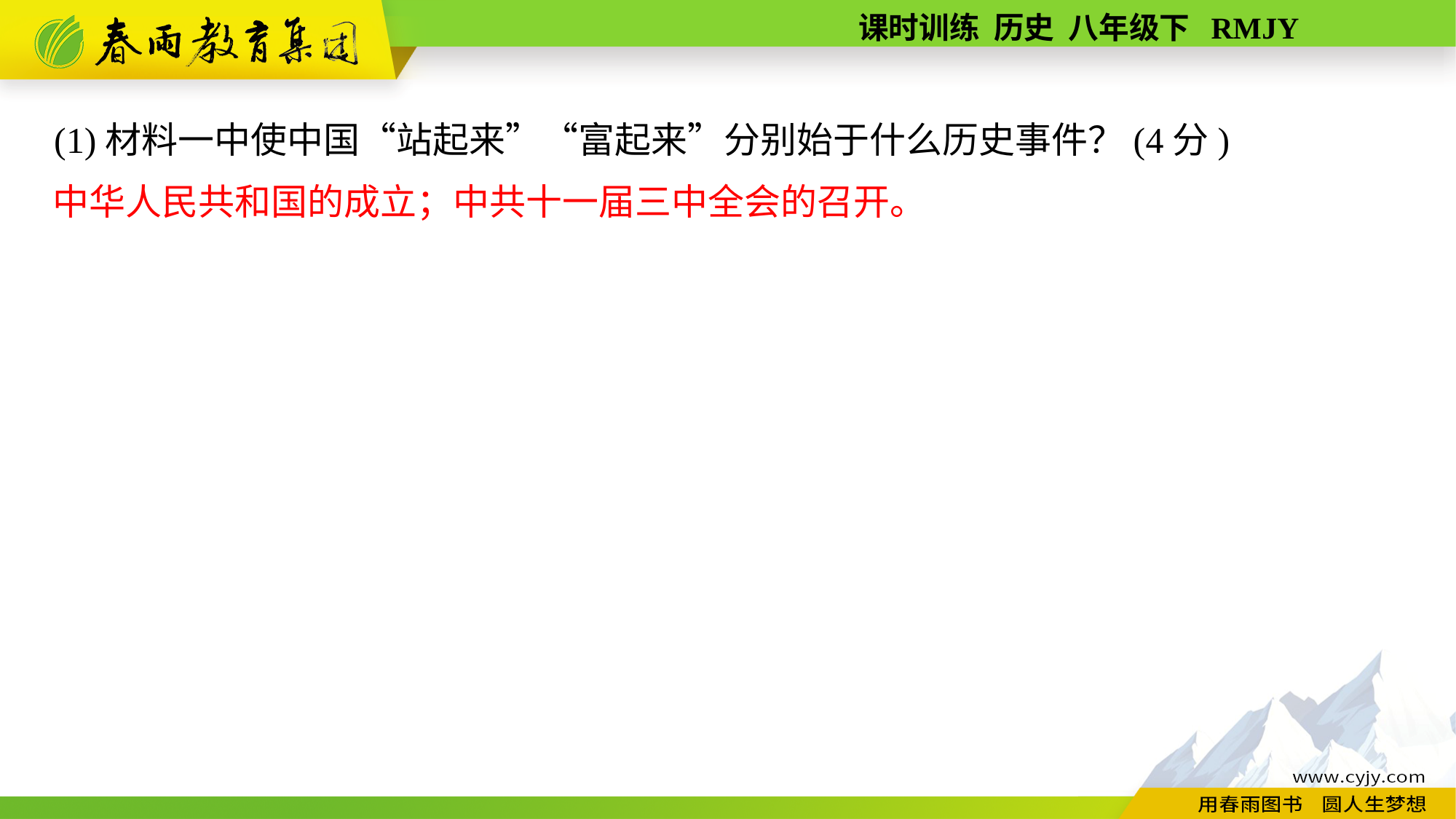

(1)材料一中使中国“站起来”“富起来”分别始于什么历史事件？(4分)
中华人民共和国的成立；中共十一届三中全会的召开。